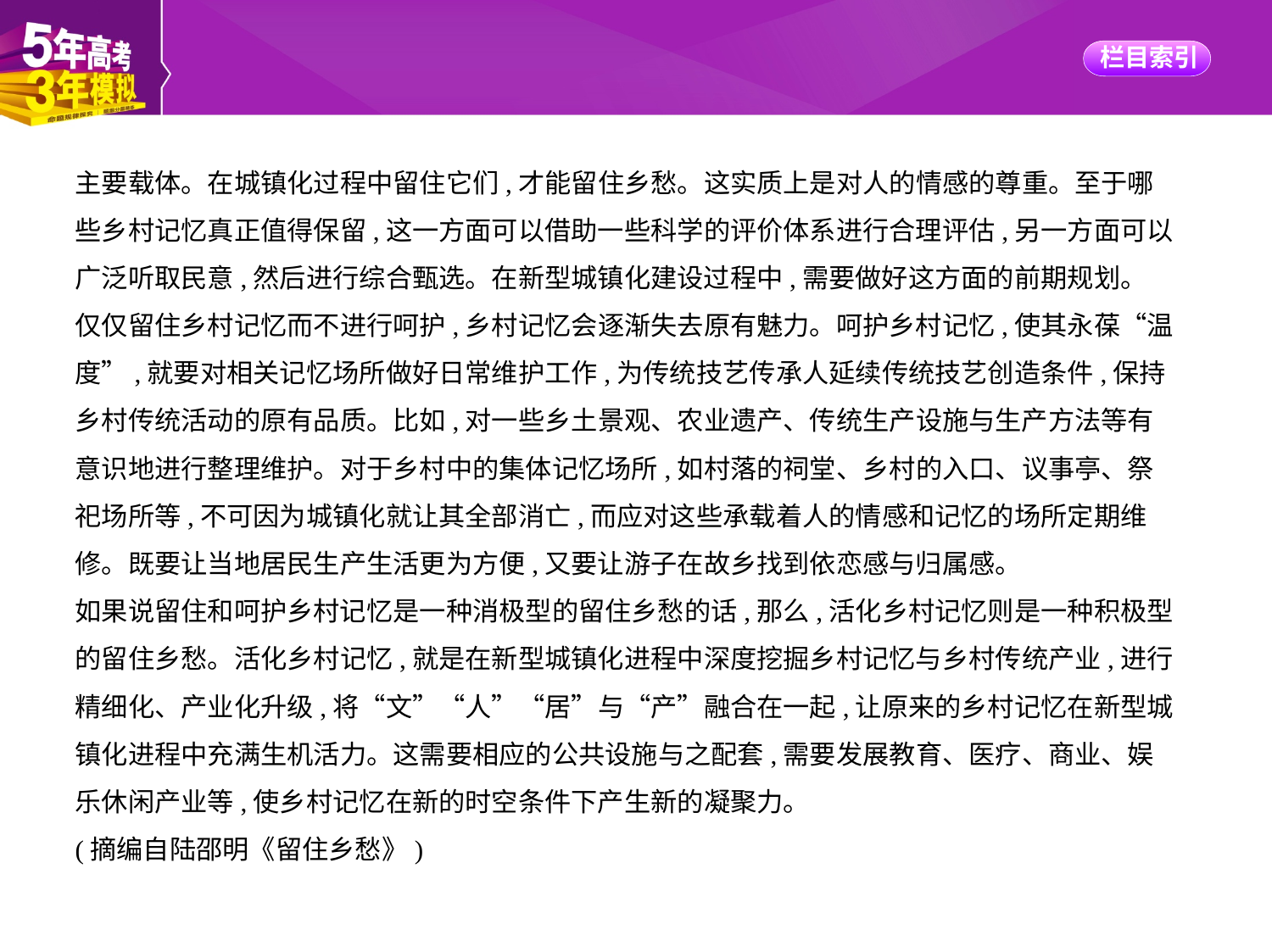

主要载体。在城镇化过程中留住它们,才能留住乡愁。这实质上是对人的情感的尊重。至于哪
些乡村记忆真正值得保留,这一方面可以借助一些科学的评价体系进行合理评估,另一方面可以
广泛听取民意,然后进行综合甄选。在新型城镇化建设过程中,需要做好这方面的前期规划。
仅仅留住乡村记忆而不进行呵护,乡村记忆会逐渐失去原有魅力。呵护乡村记忆,使其永葆“温
度”,就要对相关记忆场所做好日常维护工作,为传统技艺传承人延续传统技艺创造条件,保持
乡村传统活动的原有品质。比如,对一些乡土景观、农业遗产、传统生产设施与生产方法等有
意识地进行整理维护。对于乡村中的集体记忆场所,如村落的祠堂、乡村的入口、议事亭、祭
祀场所等,不可因为城镇化就让其全部消亡,而应对这些承载着人的情感和记忆的场所定期维
修。既要让当地居民生产生活更为方便,又要让游子在故乡找到依恋感与归属感。
如果说留住和呵护乡村记忆是一种消极型的留住乡愁的话,那么,活化乡村记忆则是一种积极型
的留住乡愁。活化乡村记忆,就是在新型城镇化进程中深度挖掘乡村记忆与乡村传统产业,进行
精细化、产业化升级,将“文”“人”“居”与“产”融合在一起,让原来的乡村记忆在新型城
镇化进程中充满生机活力。这需要相应的公共设施与之配套,需要发展教育、医疗、商业、娱
乐休闲产业等,使乡村记忆在新的时空条件下产生新的凝聚力。
(摘编自陆邵明《留住乡愁》)